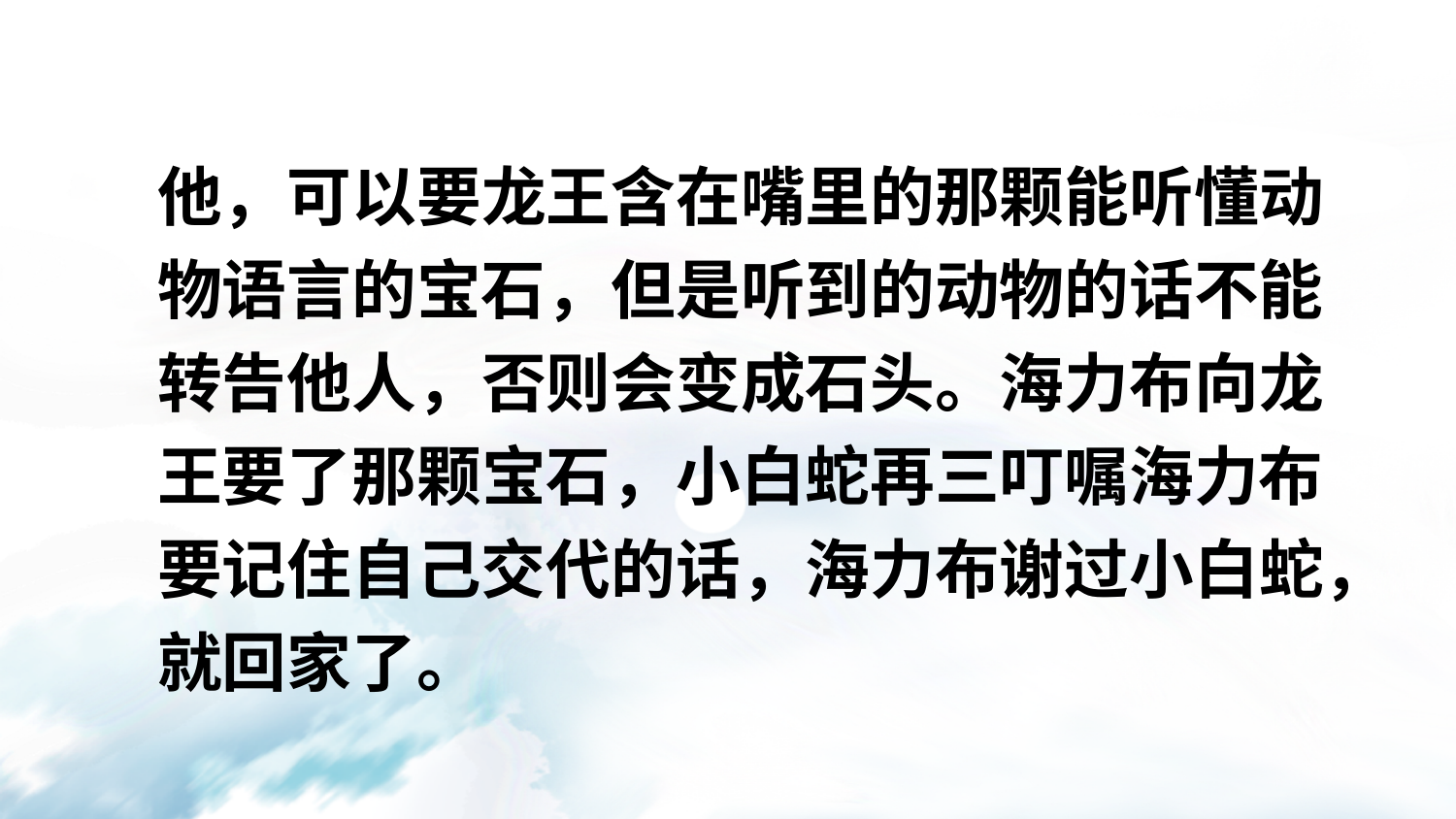

他，可以要龙王含在嘴里的那颗能听懂动物语言的宝石，但是听到的动物的话不能转告他人，否则会变成石头。海力布向龙王要了那颗宝石，小白蛇再三叮嘱海力布要记住自己交代的话，海力布谢过小白蛇，就回家了。